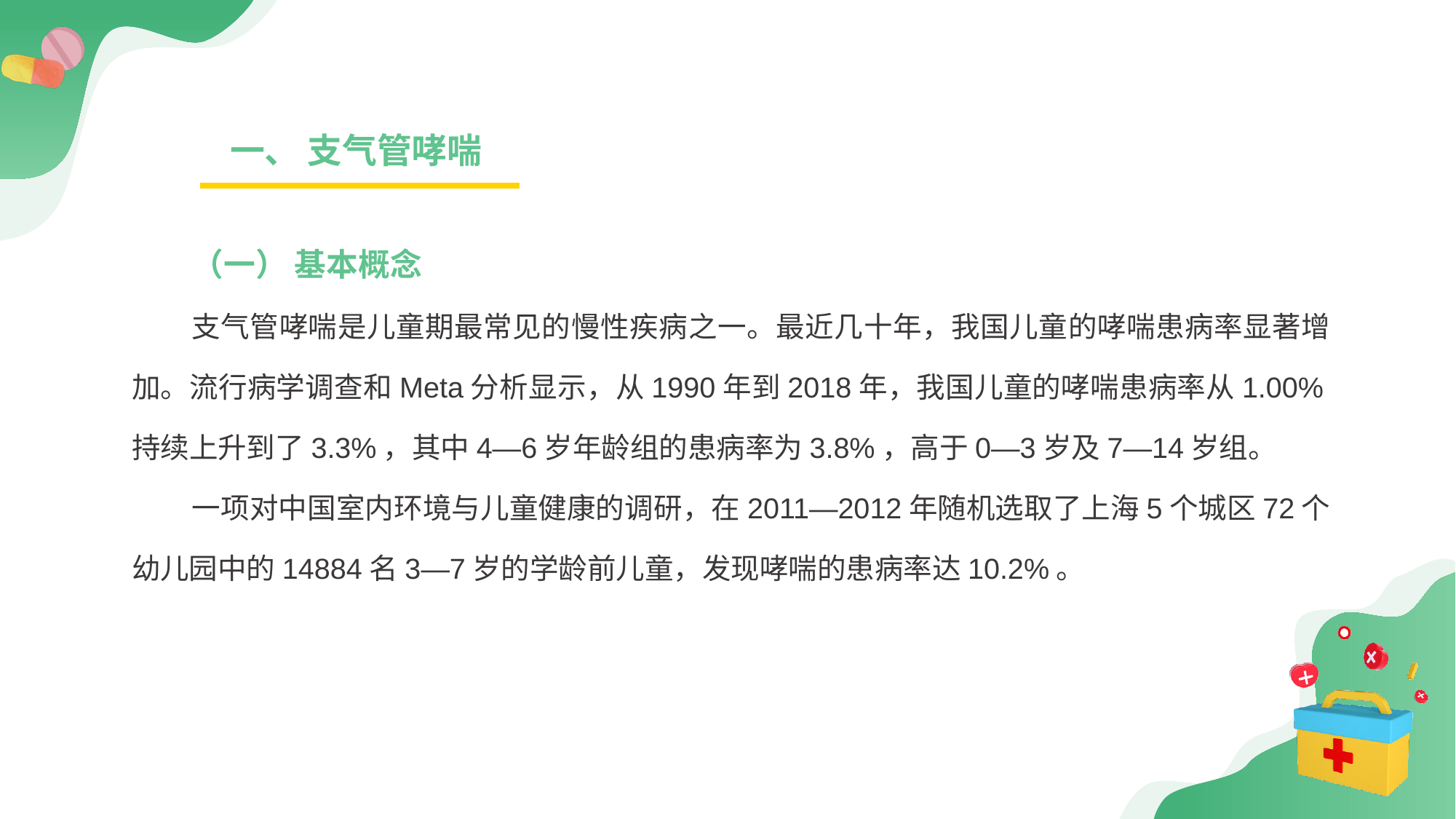

一、 支气管哮喘
（一） 基本概念
支气管哮喘是儿童期最常见的慢性疾病之一。最近几十年，我国儿童的哮喘患病率显著增加。流行病学调查和Meta分析显示，从1990年到2018年，我国儿童的哮喘患病率从1.00%持续上升到了3.3%，其中4—6岁年龄组的患病率为3.8%，高于0—3岁及7—14岁组。
一项对中国室内环境与儿童健康的调研，在2011—2012年随机选取了上海5个城区72个幼儿园中的14884名3—7岁的学龄前儿童，发现哮喘的患病率达10.2%。